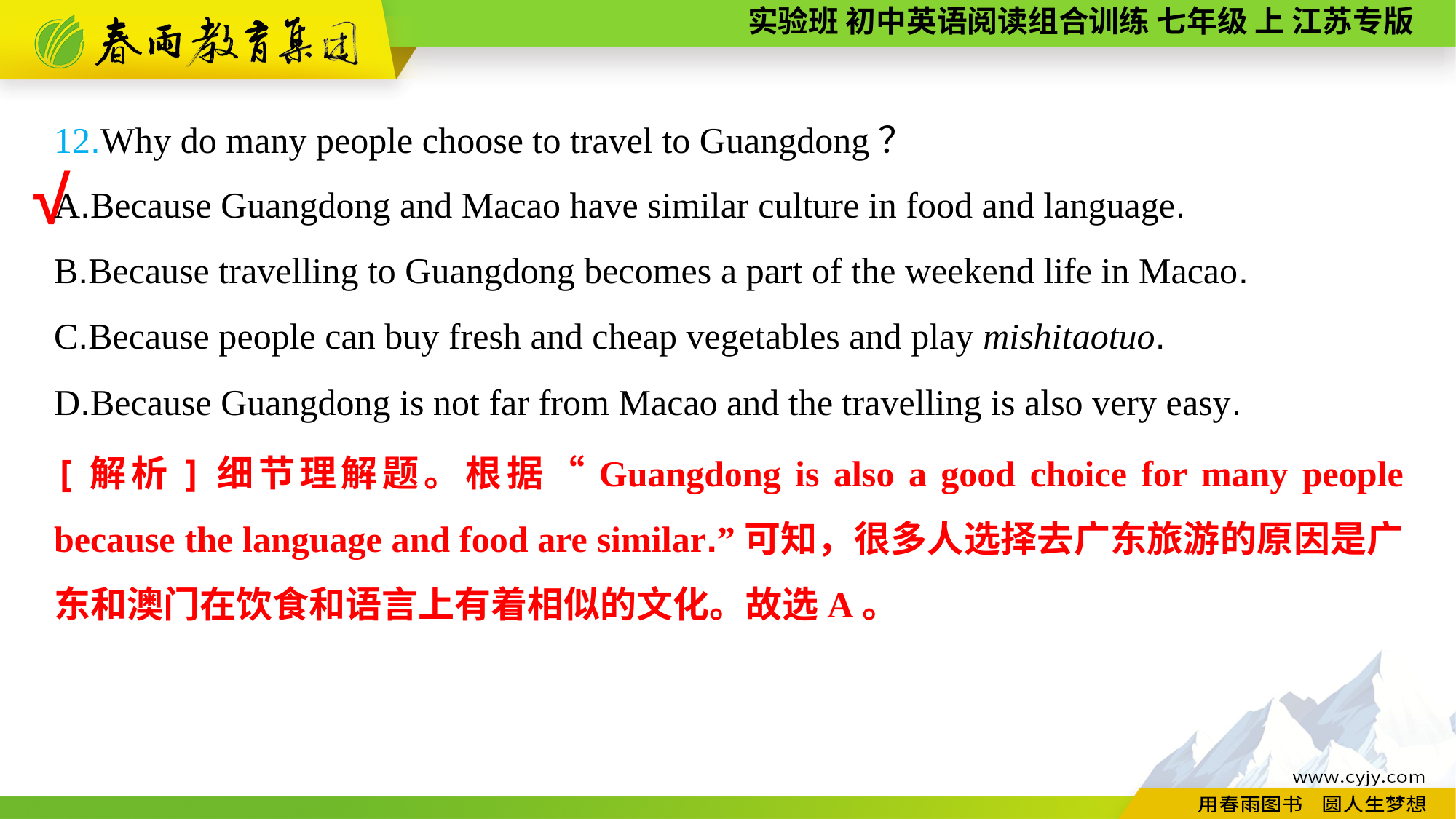

12.Why do many people choose to travel to Guangdong？
A.Because Guangdong and Macao have similar culture in food and language.
B.Because travelling to Guangdong becomes a part of the weekend life in Macao.
C.Because people can buy fresh and cheap vegetables and play mishitaotuo.
D.Because Guangdong is not far from Macao and the travelling is also very easy.
√
[解析]细节理解题。根据“Guangdong is also a good choice for many people because the language and food are similar.”可知，很多人选择去广东旅游的原因是广东和澳门在饮食和语言上有着相似的文化。故选A。